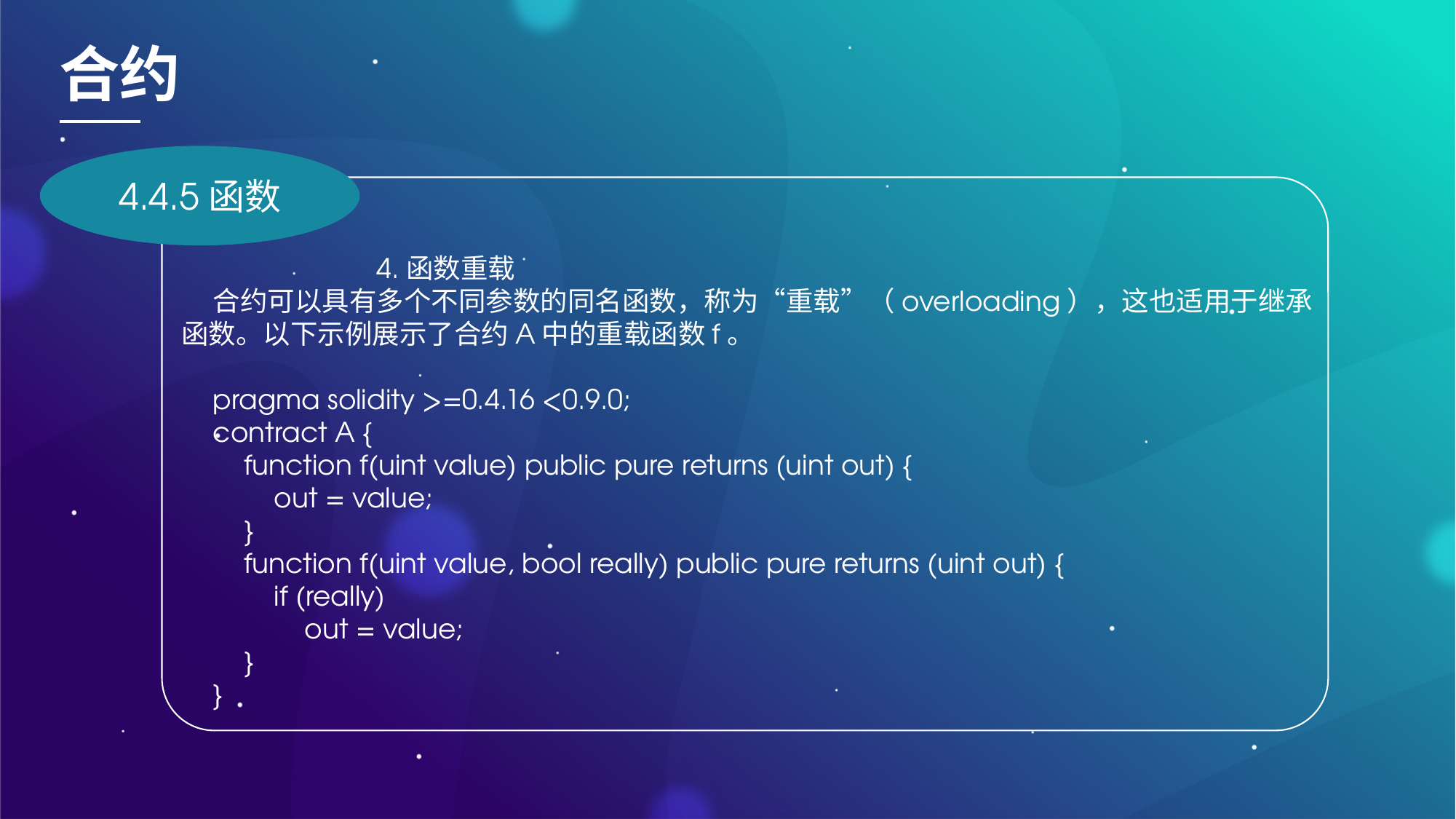

合约
4.4.5函数

4.函数重载
合约可以具有多个不同参数的同名函数，称为“重载”（overloading），这也适用于继承函数。以下示例展示了合约A中的重载函数f。

pragma solidity >=0.4.16 <0.9.0;
contract A {
    function f(uint value) public pure returns (uint out) {
        out = value;
    }
    function f(uint value, bool really) public pure returns (uint out) {
        if (really)
            out = value;
    }
}